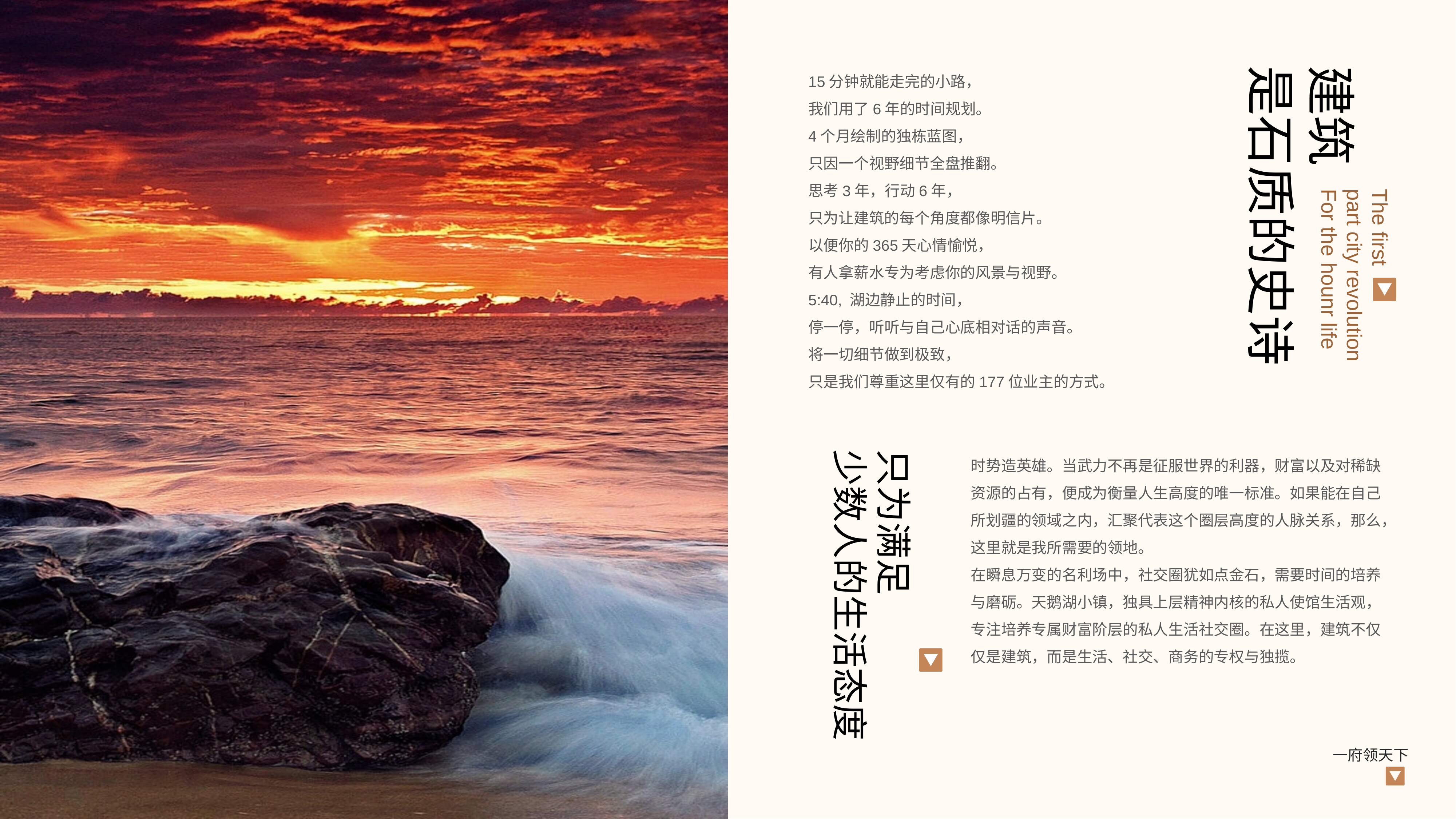

15分钟就能走完的小路，
我们用了6年的时间规划。
4个月绘制的独栋蓝图，
只因一个视野细节全盘推翻。
思考3年，行动6年，
只为让建筑的每个角度都像明信片。
以便你的365天心情愉悦，
有人拿薪水专为考虑你的风景与视野。
5:40, 湖边静止的时间，
停一停，听听与自己心底相对话的声音。
将一切细节做到极致，
只是我们尊重这里仅有的177位业主的方式。
建筑
是石质的史诗
The first
part city revolution For the hounr life

只为满足
少数人的生活态度
时势造英雄。当武力不再是征服世界的利器，财富以及对稀缺资源的占有，便成为衡量人生高度的唯一标准。如果能在自己所划疆的领域之内，汇聚代表这个圈层高度的人脉关系，那么，这里就是我所需要的领地。
在瞬息万变的名利场中，社交圈犹如点金石，需要时间的培养与磨砺。天鹅湖小镇，独具上层精神内核的私人使馆生活观，专注培养专属财富阶层的私人生活社交圈。在这里，建筑不仅仅是建筑，而是生活、社交、商务的专权与独揽。